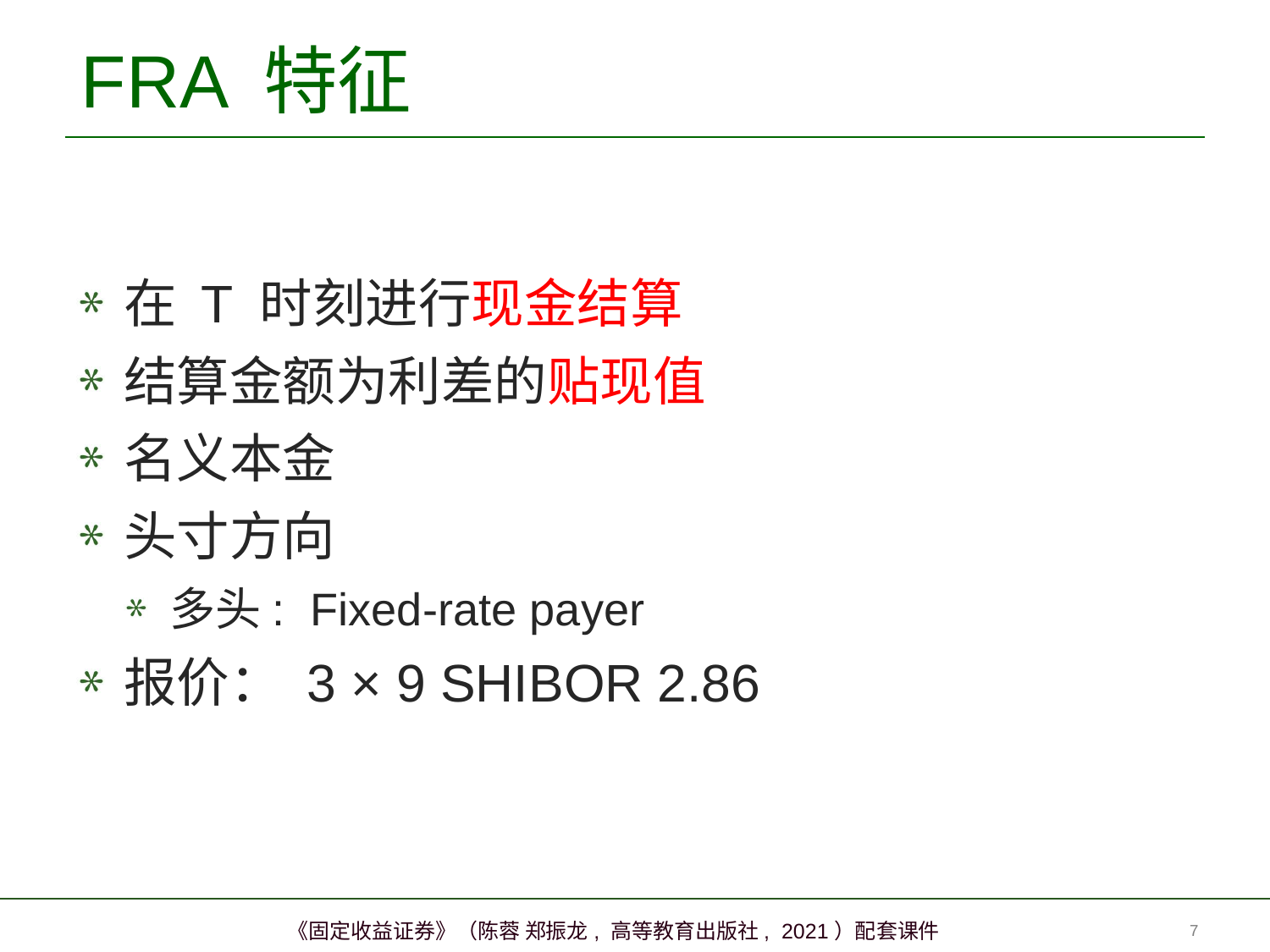

# FRA 特征

在 T 时刻进行现金结算
结算金额为利差的贴现值
名义本金
头寸方向
多头:  Fixed-rate payer
报价： 3 × 9 SHIBOR 2.86
7